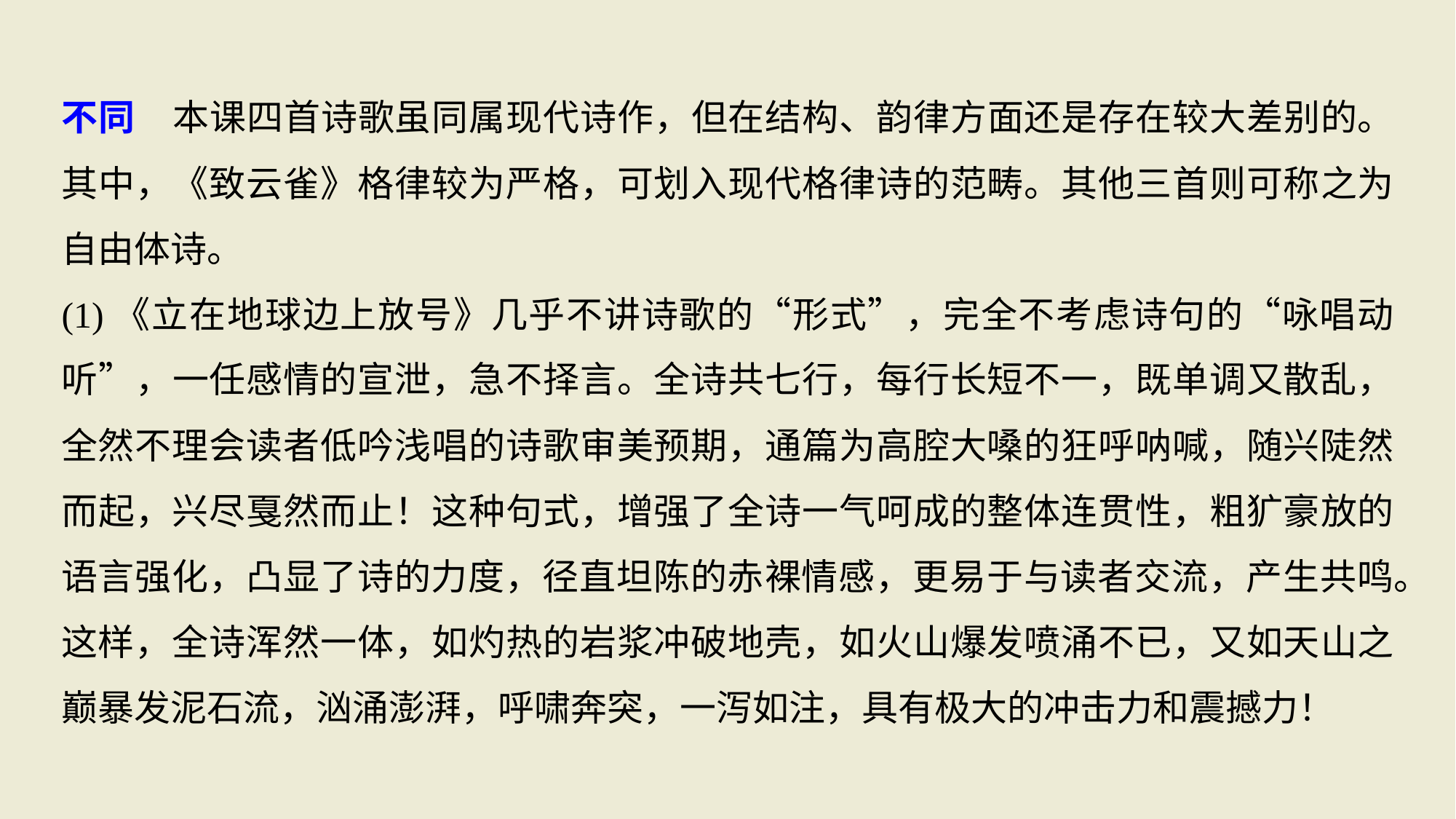

不同　本课四首诗歌虽同属现代诗作，但在结构、韵律方面还是存在较大差别的。其中，《致云雀》格律较为严格，可划入现代格律诗的范畴。其他三首则可称之为自由体诗。
(1)《立在地球边上放号》几乎不讲诗歌的“形式”，完全不考虑诗句的“咏唱动听”，一任感情的宣泄，急不择言。全诗共七行，每行长短不一，既单调又散乱，全然不理会读者低吟浅唱的诗歌审美预期，通篇为高腔大嗓的狂呼呐喊，随兴陡然而起，兴尽戛然而止！这种句式，增强了全诗一气呵成的整体连贯性，粗犷豪放的语言强化，凸显了诗的力度，径直坦陈的赤裸情感，更易于与读者交流，产生共鸣。这样，全诗浑然一体，如灼热的岩浆冲破地壳，如火山爆发喷涌不已，又如天山之巅暴发泥石流，汹涌澎湃，呼啸奔突，一泻如注，具有极大的冲击力和震撼力！